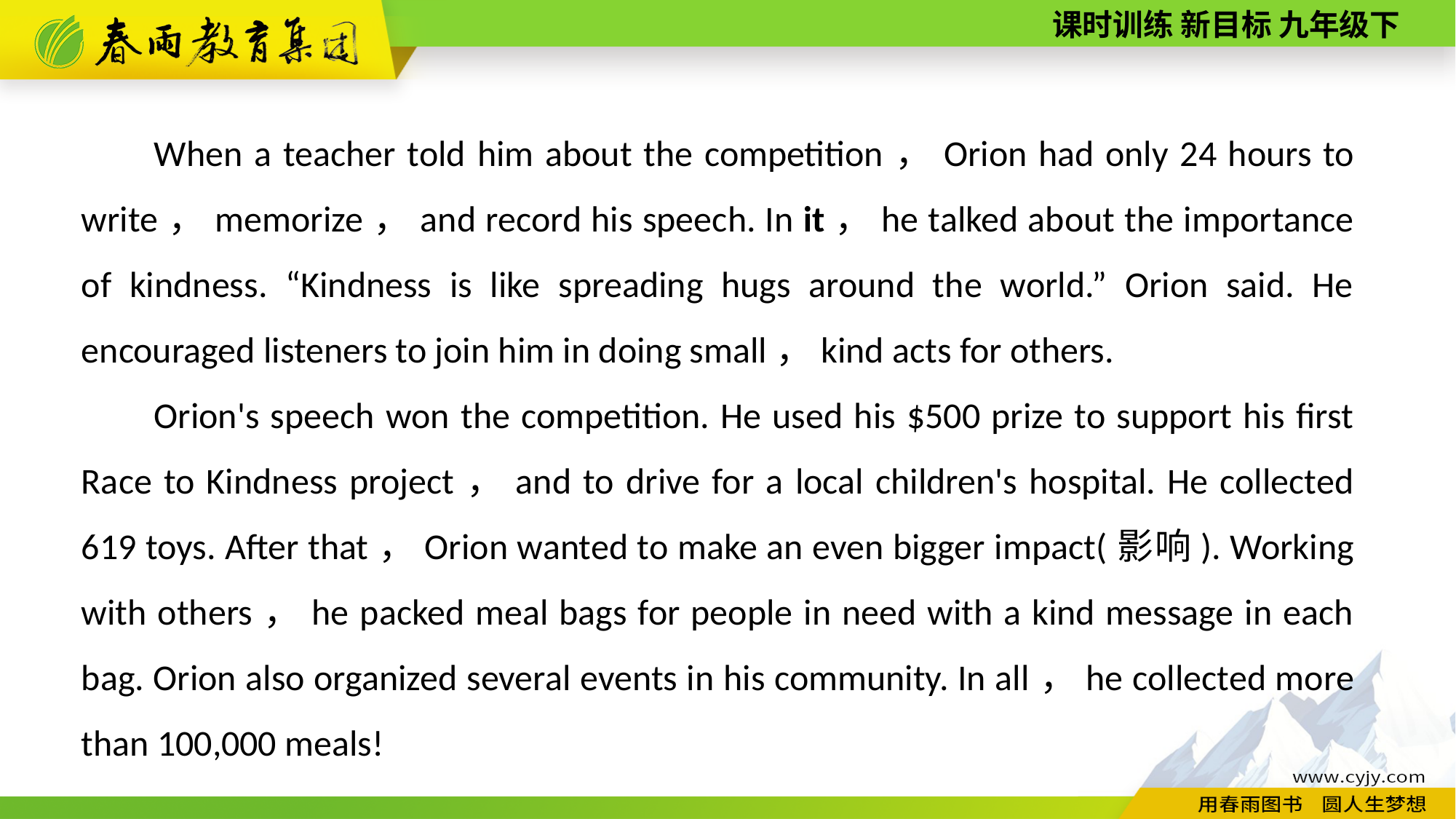

When a teacher told him about the competition，Orion had only 24 hours to write，memorize，and record his speech. In it，he talked about the importance of kindness. “Kindness is like spreading hugs around the world.” Orion said. He encouraged listeners to join him in doing small，kind acts for others.
Orion's speech won the competition. He used his $500 prize to support his first Race to Kindness project，and to drive for a local children's hospital. He collected 619 toys. After that，Orion wanted to make an even bigger impact(影响). Working with others，he packed meal bags for people in need with a kind message in each bag. Orion also organized several events in his community. In all，he collected more than 100,000 meals!